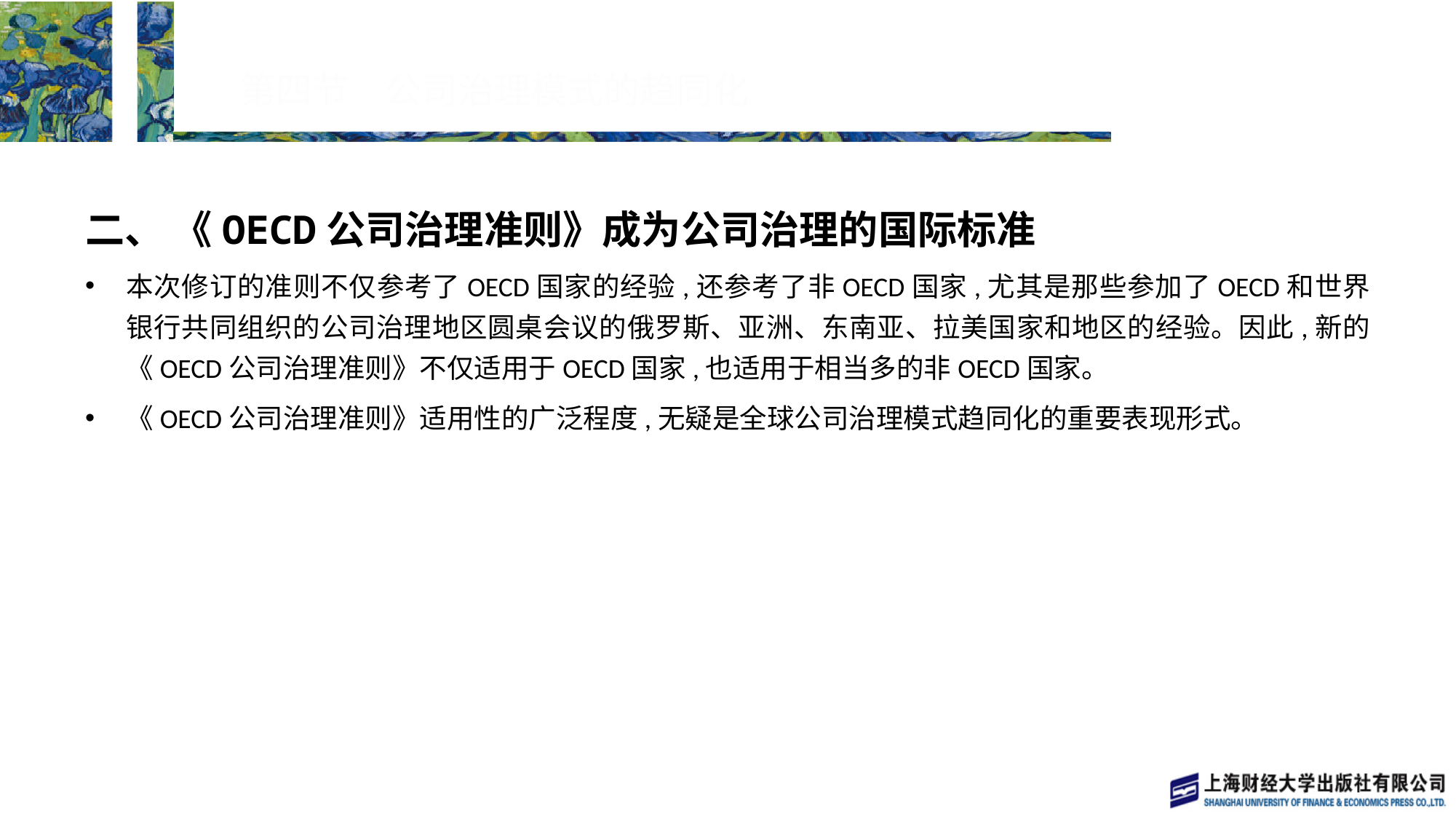

# 第四节　公司治理模式的趋同化
二、 《OECD公司治理准则》成为公司治理的国际标准
本次修订的准则不仅参考了OECD国家的经验,还参考了非OECD国家,尤其是那些参加了OECD和世界银行共同组织的公司治理地区圆桌会议的俄罗斯、亚洲、东南亚、拉美国家和地区的经验。因此,新的《OECD公司治理准则》不仅适用于OECD国家,也适用于相当多的非OECD国家。
《OECD公司治理准则》适用性的广泛程度,无疑是全球公司治理模式趋同化的重要表现形式。